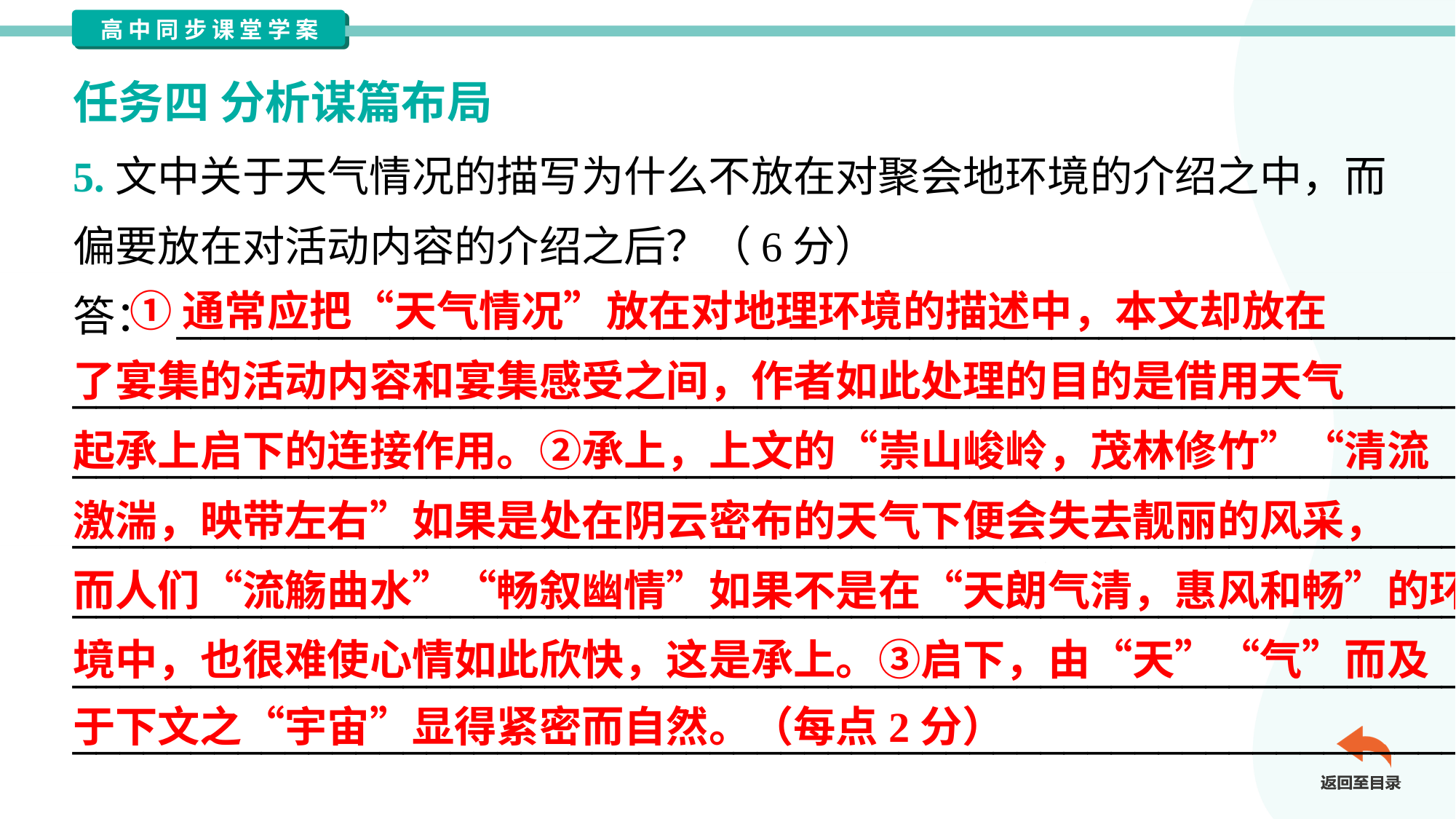

任务四 分析谋篇布局
5.文中关于天气情况的描写为什么不放在对聚会地环境的介绍之中，而
偏要放在对活动内容的介绍之后？（6分）
答： ________________________________________________________
_____________________________________________________________
_____________________________________________________________
_____________________________________________________________
_____________________________________________________________
_____________________________________________________________
_____________________________________________________________
      ①通常应把“天气情况”放在对地理环境的描述中，本文却放在
了宴集的活动内容和宴集感受之间，作者如此处理的目的是借用天气
起承上启下的连接作用。②承上，上文的“崇山峻岭，茂林修竹”“清流
激湍，映带左右”如果是处在阴云密布的天气下便会失去靓丽的风采，
而人们“流觞曲水”“畅叙幽情”如果不是在“天朗气清，惠风和畅”的环
境中，也很难使心情如此欣快，这是承上。③启下，由“天”“气”而及
于下文之“宇宙”显得紧密而自然。（每点2分）